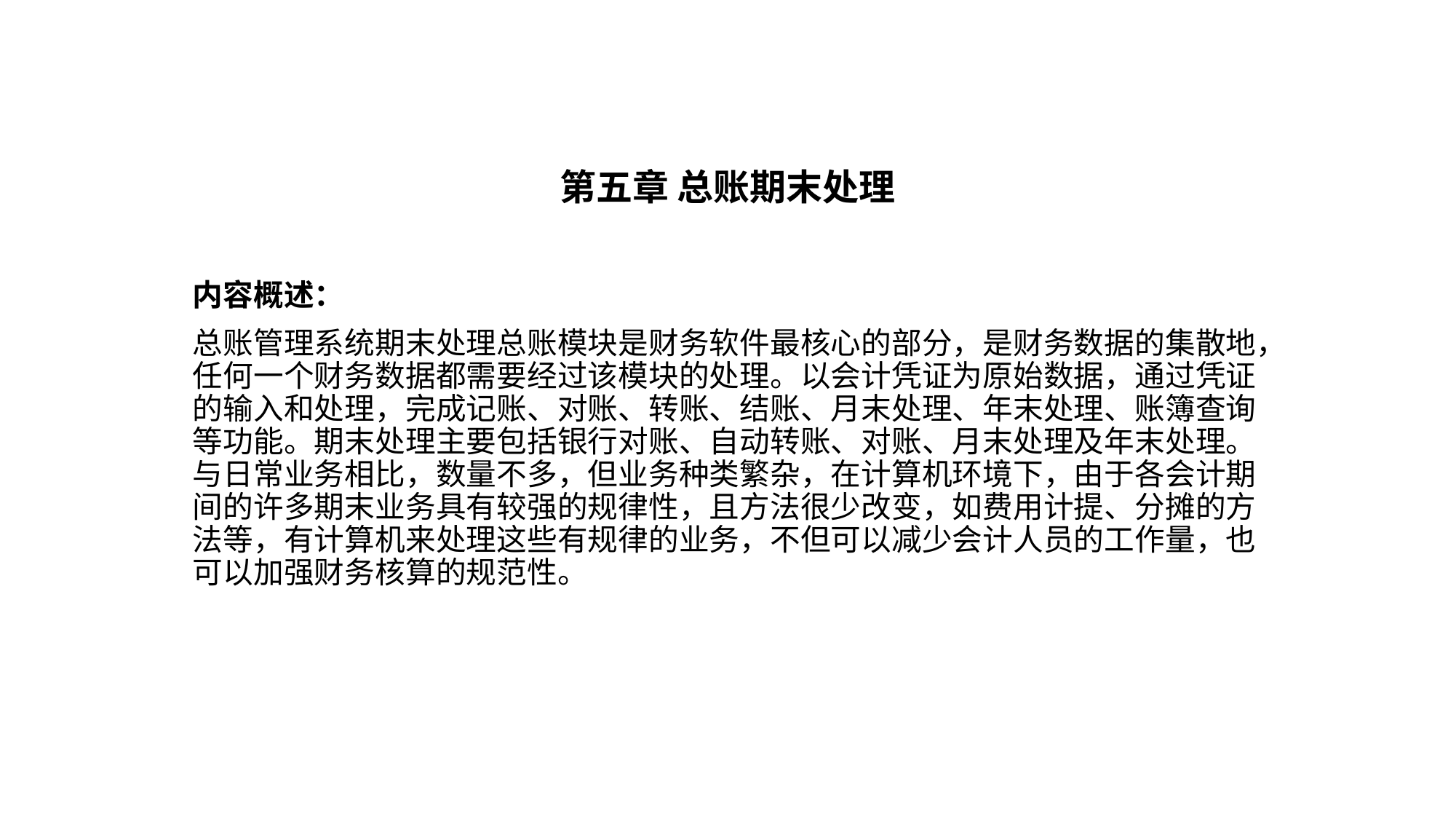

# 第五章 总账期末处理
内容概述：
总账管理系统期末处理总账模块是财务软件最核心的部分，是财务数据的集散地，任何一个财务数据都需要经过该模块的处理。以会计凭证为原始数据，通过凭证的输入和处理，完成记账、对账、转账、结账、月末处理、年末处理、账簿查询等功能。期末处理主要包括银行对账、自动转账、对账、月末处理及年末处理。与日常业务相比，数量不多，但业务种类繁杂，在计算机环境下，由于各会计期间的许多期末业务具有较强的规律性，且方法很少改变，如费用计提、分摊的方法等，有计算机来处理这些有规律的业务，不但可以减少会计人员的工作量，也可以加强财务核算的规范性。